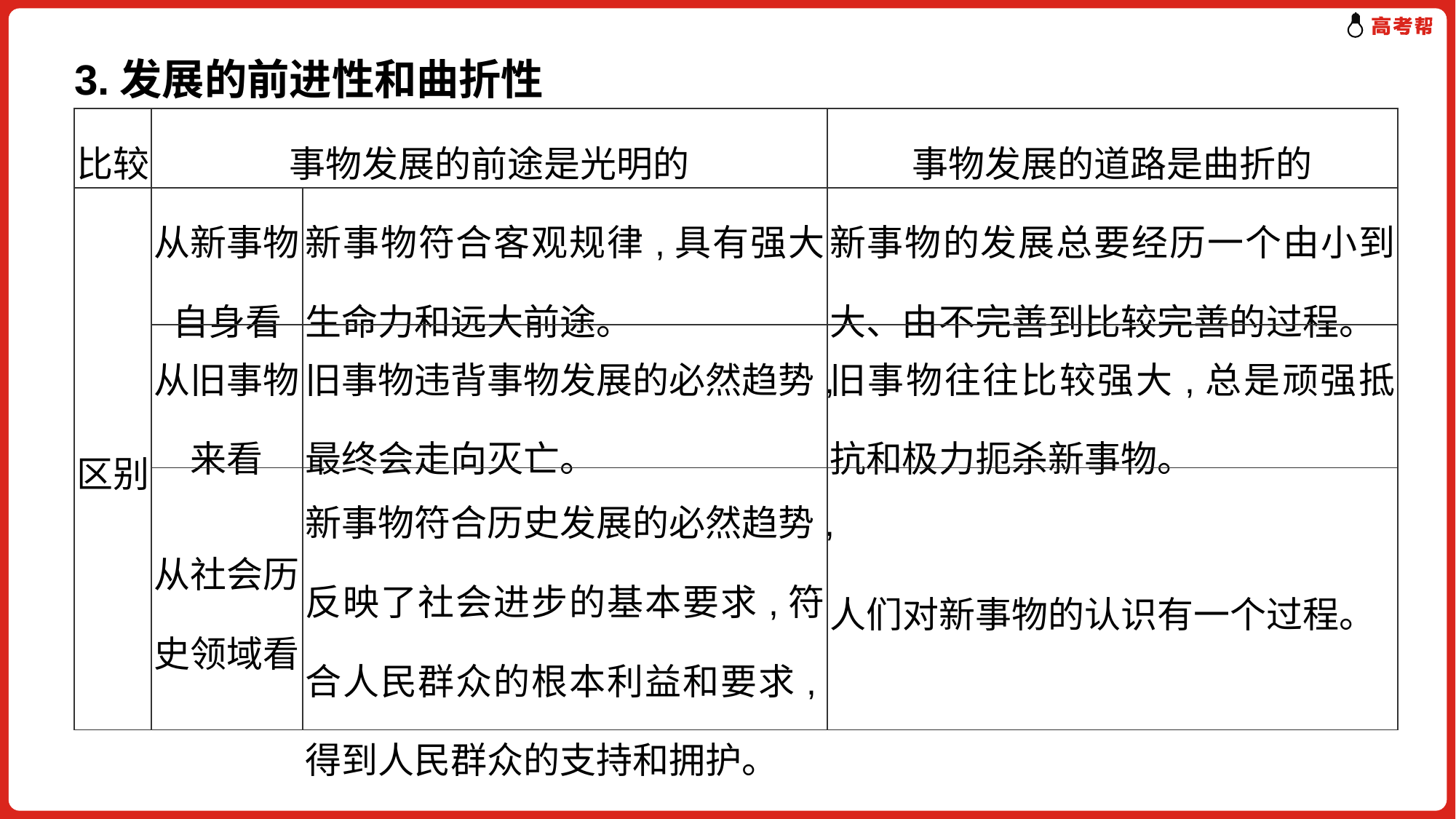

3.发展的前进性和曲折性
| 比较 | 事物发展的前途是光明的 |  | 事物发展的道路是曲折的 |
| --- | --- | --- | --- |
| 区别 | 从新事物自身看 | 新事物符合客观规律,具有强大生命力和远大前途。 | 新事物的发展总要经历一个由小到大、由不完善到比较完善的过程。 |
|  | 从旧事物来看 | 旧事物违背事物发展的必然趋势,最终会走向灭亡。 | 旧事物往往比较强大,总是顽强抵抗和极力扼杀新事物。 |
|  | 从社会历史领域看 | 新事物符合历史发展的必然趋势,反映了社会进步的基本要求,符合人民群众的根本利益和要求,得到人民群众的支持和拥护。 | 人们对新事物的认识有一个过程。 |